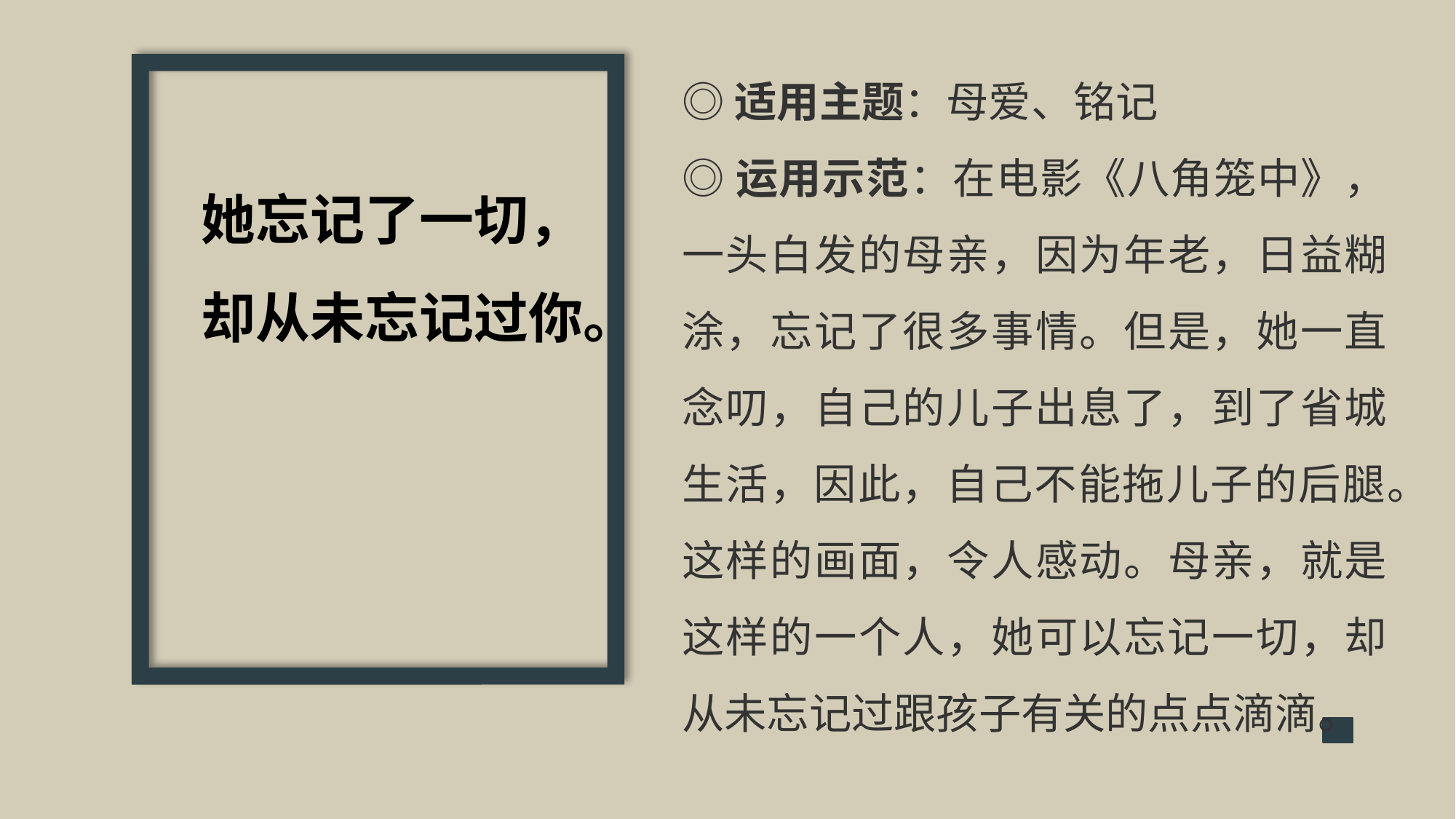

◎适用主题：母爱、铭记
◎运用示范：在电影《八角笼中》，一头白发的母亲，因为年老，日益糊涂，忘记了很多事情。但是，她一直念叨，自己的儿子出息了，到了省城生活，因此，自己不能拖儿子的后腿。这样的画面，令人感动。母亲，就是这样的一个人，她可以忘记一切，却从未忘记过跟孩子有关的点点滴滴。

她忘记了一切，却从未忘记过你。